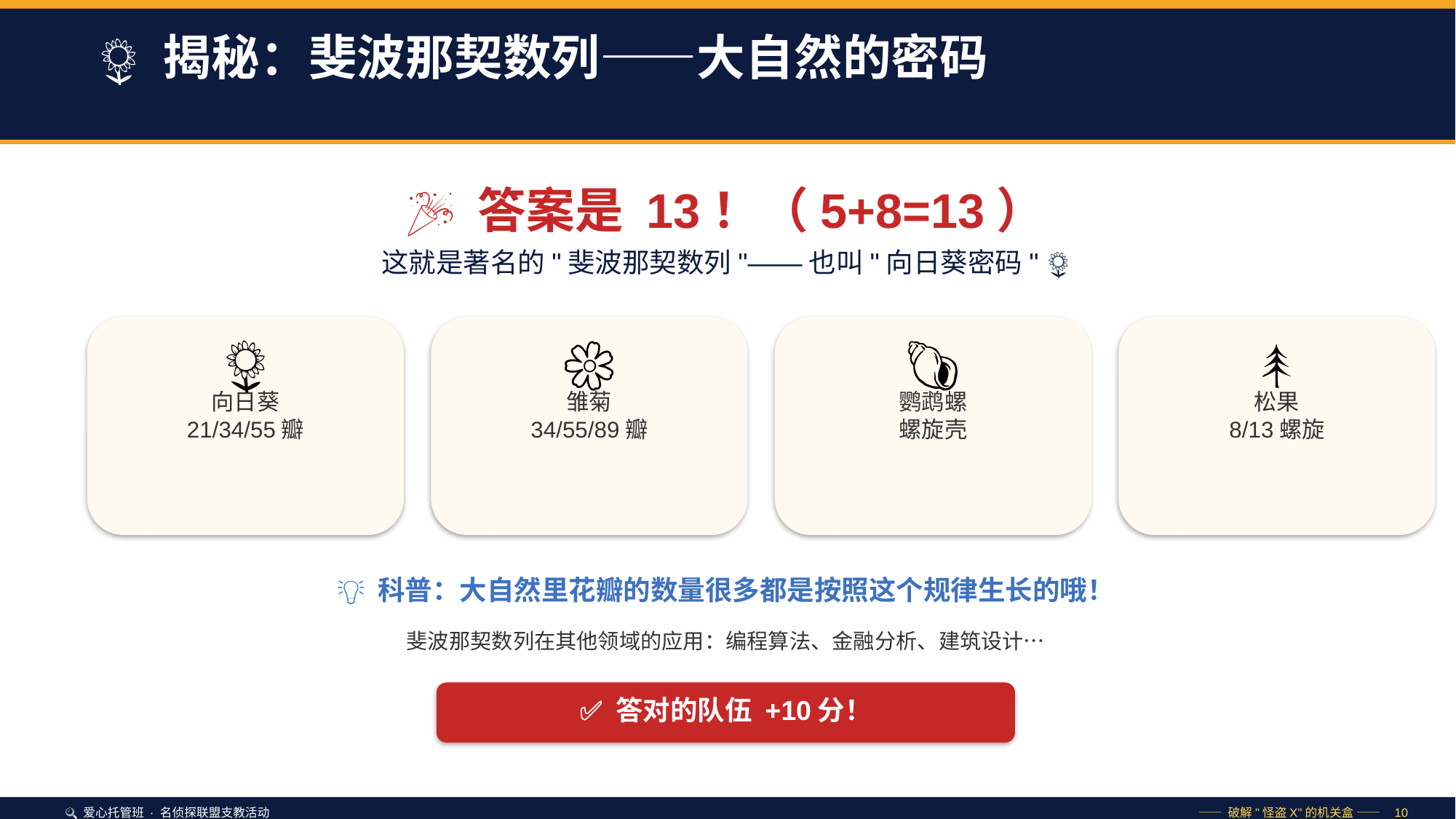

🌻 揭秘：斐波那契数列——大自然的密码

🎉 答案是 13！（5+8=13）
这就是著名的"斐波那契数列"——也叫"向日葵密码" 🌻

🌻
🌼
🐚
🌲
向日葵
21/34/55瓣
雏菊
34/55/89瓣
鹦鹉螺
螺旋壳
松果
8/13螺旋
💡 科普：大自然里花瓣的数量很多都是按照这个规律生长的哦！
斐波那契数列在其他领域的应用：编程算法、金融分析、建筑设计…

✅ 答对的队伍 +10分！

🔍 爱心托管班 · 名侦探联盟支教活动
—— 破解"怪盗X"的机关盒 ——    10